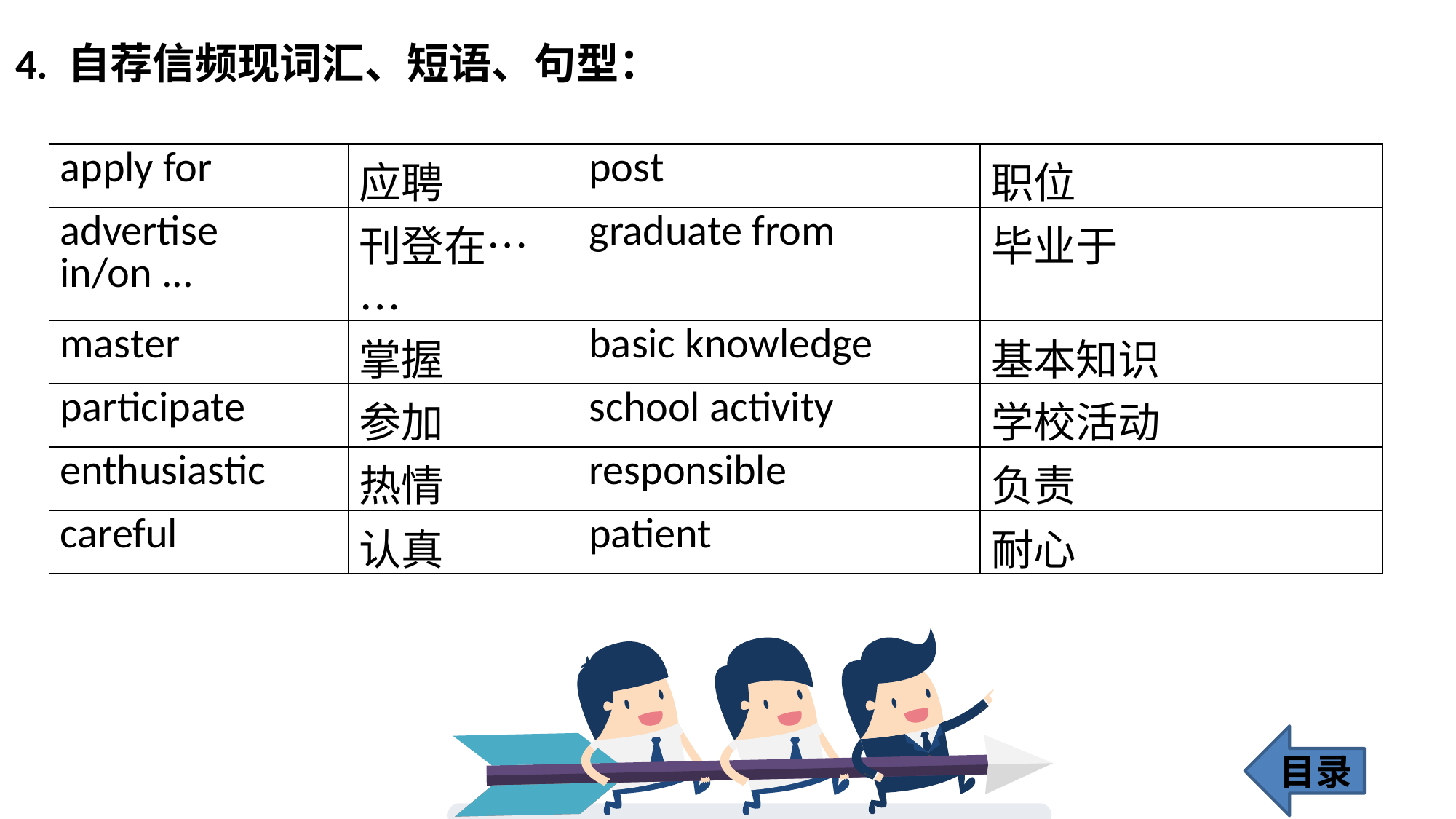

4. 自荐信频现词汇、短语、句型：
| apply for | 应聘 | post | 职位 |
| --- | --- | --- | --- |
| advertise in/on ... | 刊登在…… | graduate from | 毕业于 |
| master | 掌握 | basic knowledge | 基本知识 |
| participate | 参加 | school activity | 学校活动 |
| enthusiastic | 热情 | responsible | 负责 |
| careful | 认真 | patient | 耐心 |

目录
114